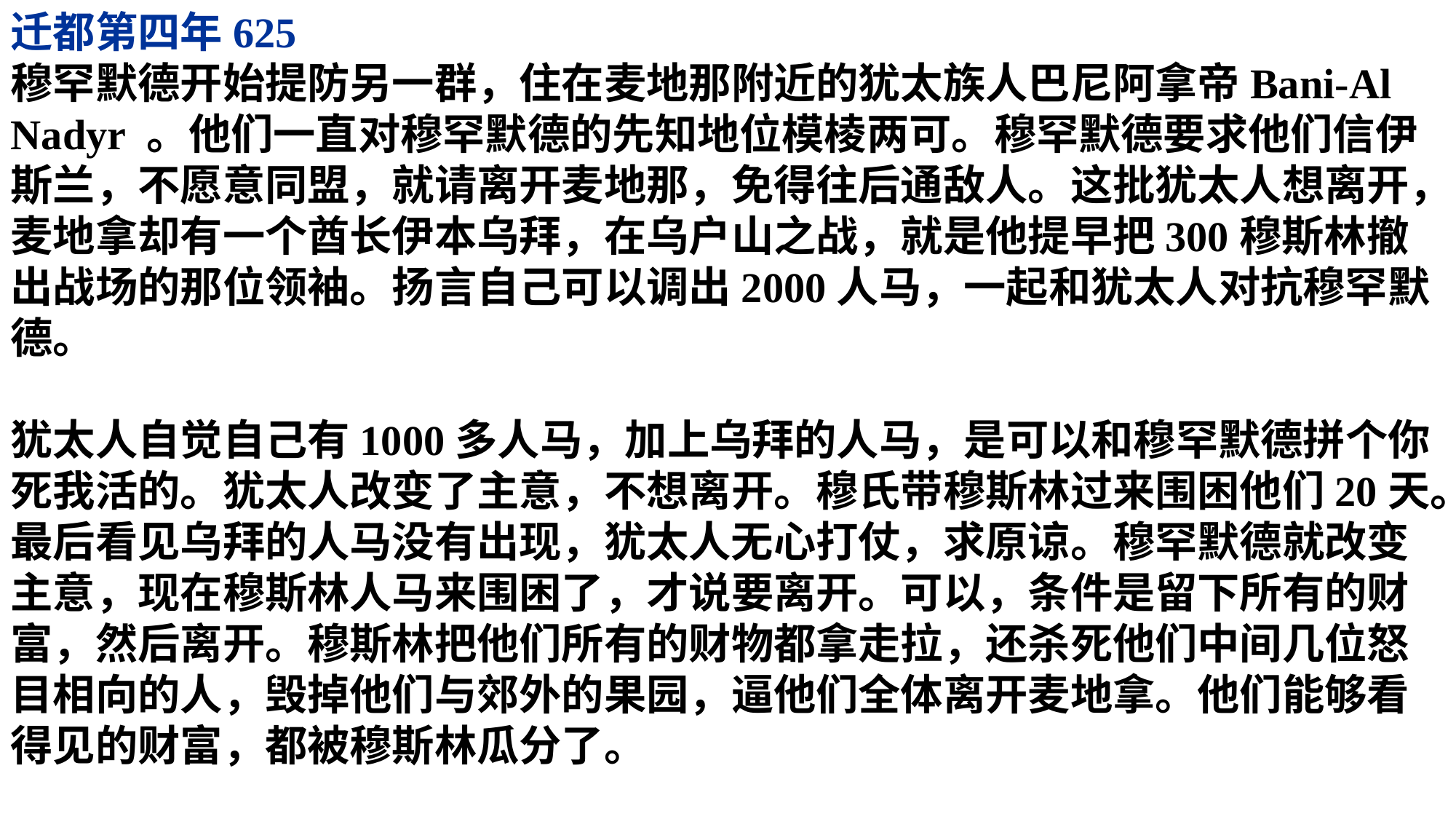

迁都第四年625
穆罕默德开始提防另一群，住在麦地那附近的犹太族人巴尼阿拿帝Bani-Al Nadyr 。他们一直对穆罕默德的先知地位模棱两可。穆罕默德要求他们信伊斯兰，不愿意同盟，就请离开麦地那，免得往后通敌人。这批犹太人想离开，麦地拿却有一个酋长伊本乌拜，在乌户山之战，就是他提早把300穆斯林撤出战场的那位领袖。扬言自己可以调出2000人马，一起和犹太人对抗穆罕默德。

犹太人自觉自己有1000多人马，加上乌拜的人马，是可以和穆罕默德拼个你死我活的。犹太人改变了主意，不想离开。穆氏带穆斯林过来围困他们20天。最后看见乌拜的人马没有出现，犹太人无心打仗，求原谅。穆罕默德就改变主意，现在穆斯林人马来围困了，才说要离开。可以，条件是留下所有的财富，然后离开。穆斯林把他们所有的财物都拿走拉，还杀死他们中间几位怒目相向的人，毁掉他们与郊外的果园，逼他们全体离开麦地拿。他们能够看得见的财富，都被穆斯林瓜分了。